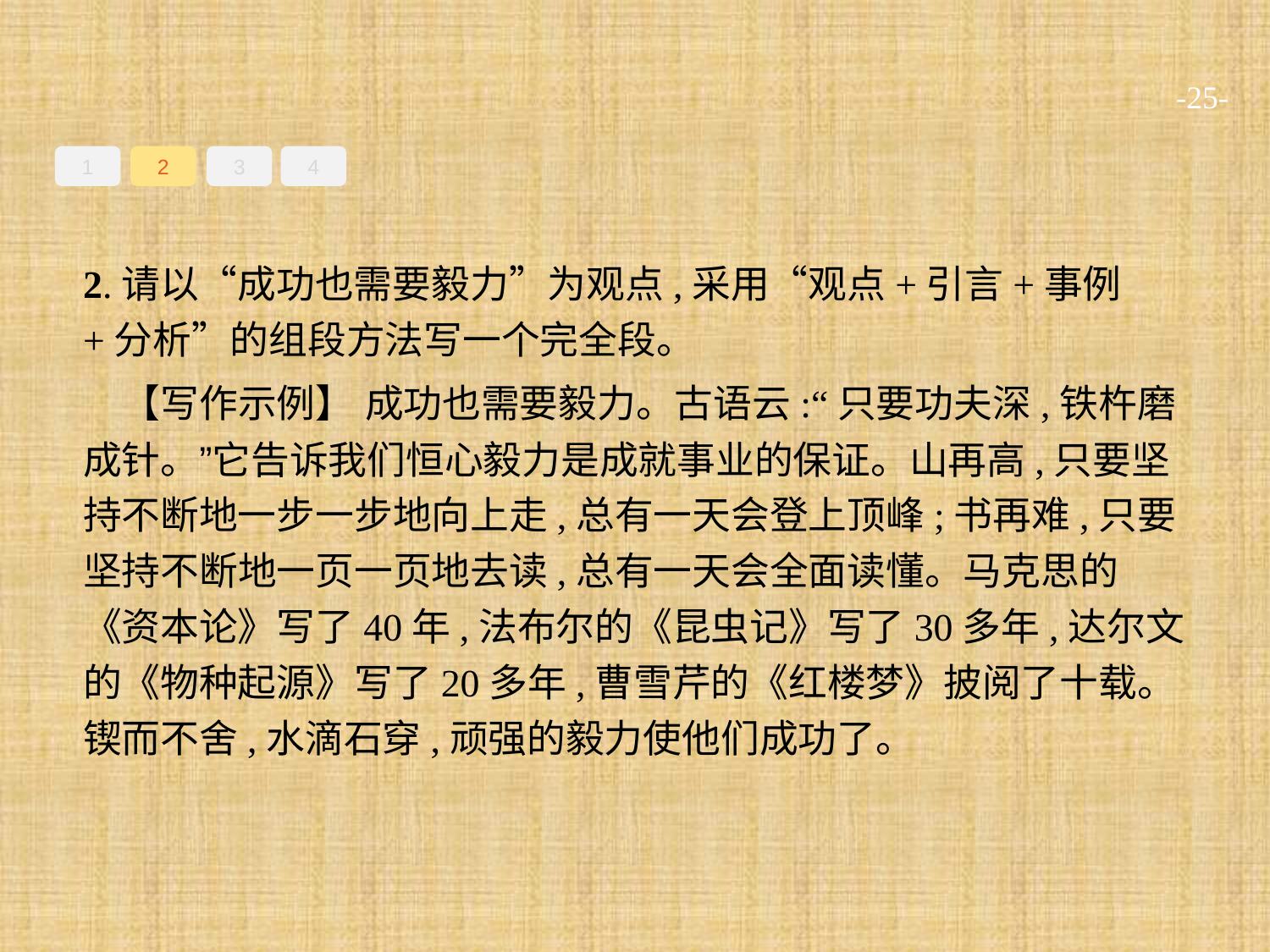

-25-
1
2
3
4
2.请以“成功也需要毅力”为观点,采用“观点+引言+事例+分析”的组段方法写一个完全段。
【写作示例】 成功也需要毅力。古语云:“只要功夫深,铁杵磨成针。”它告诉我们恒心毅力是成就事业的保证。山再高,只要坚持不断地一步一步地向上走,总有一天会登上顶峰;书再难,只要坚持不断地一页一页地去读,总有一天会全面读懂。马克思的《资本论》写了40年,法布尔的《昆虫记》写了30多年,达尔文的《物种起源》写了20多年,曹雪芹的《红楼梦》披阅了十载。锲而不舍,水滴石穿,顽强的毅力使他们成功了。